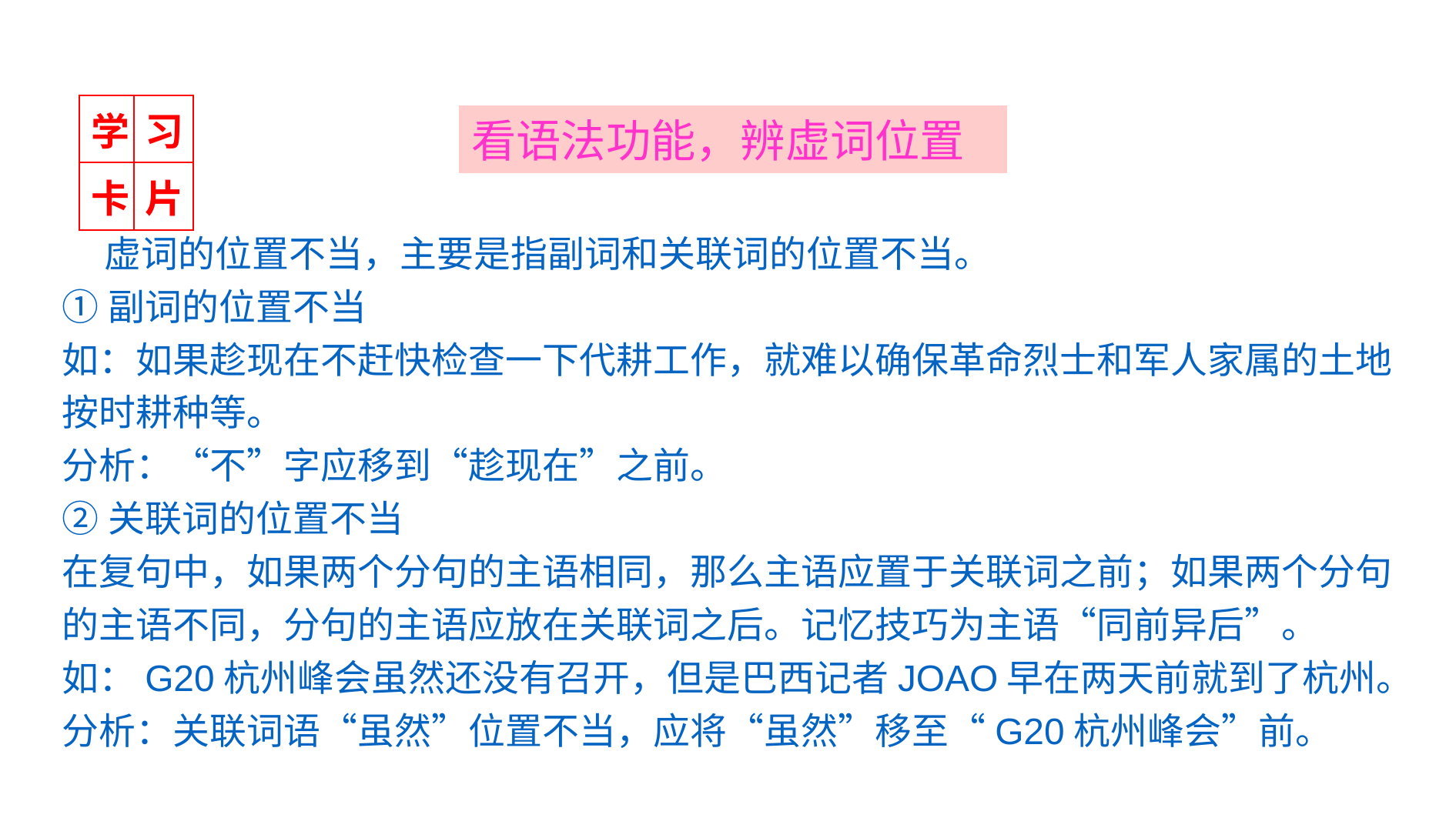

| 学 | 习 |
| --- | --- |
| 卡 | 片 |
看语法功能，辨虚词位置
    虚词的位置不当，主要是指副词和关联词的位置不当。
①副词的位置不当
如：如果趁现在不赶快检查一下代耕工作，就难以确保革命烈士和军人家属的土地按时耕种等。
分析：“不”字应移到“趁现在”之前。
②关联词的位置不当
在复句中，如果两个分句的主语相同，那么主语应置于关联词之前；如果两个分句的主语不同，分句的主语应放在关联词之后。记忆技巧为主语“同前异后”。
如：G20杭州峰会虽然还没有召开，但是巴西记者JOAO早在两天前就到了杭州。
分析：关联词语“虽然”位置不当，应将“虽然”移至“G20杭州峰会”前。